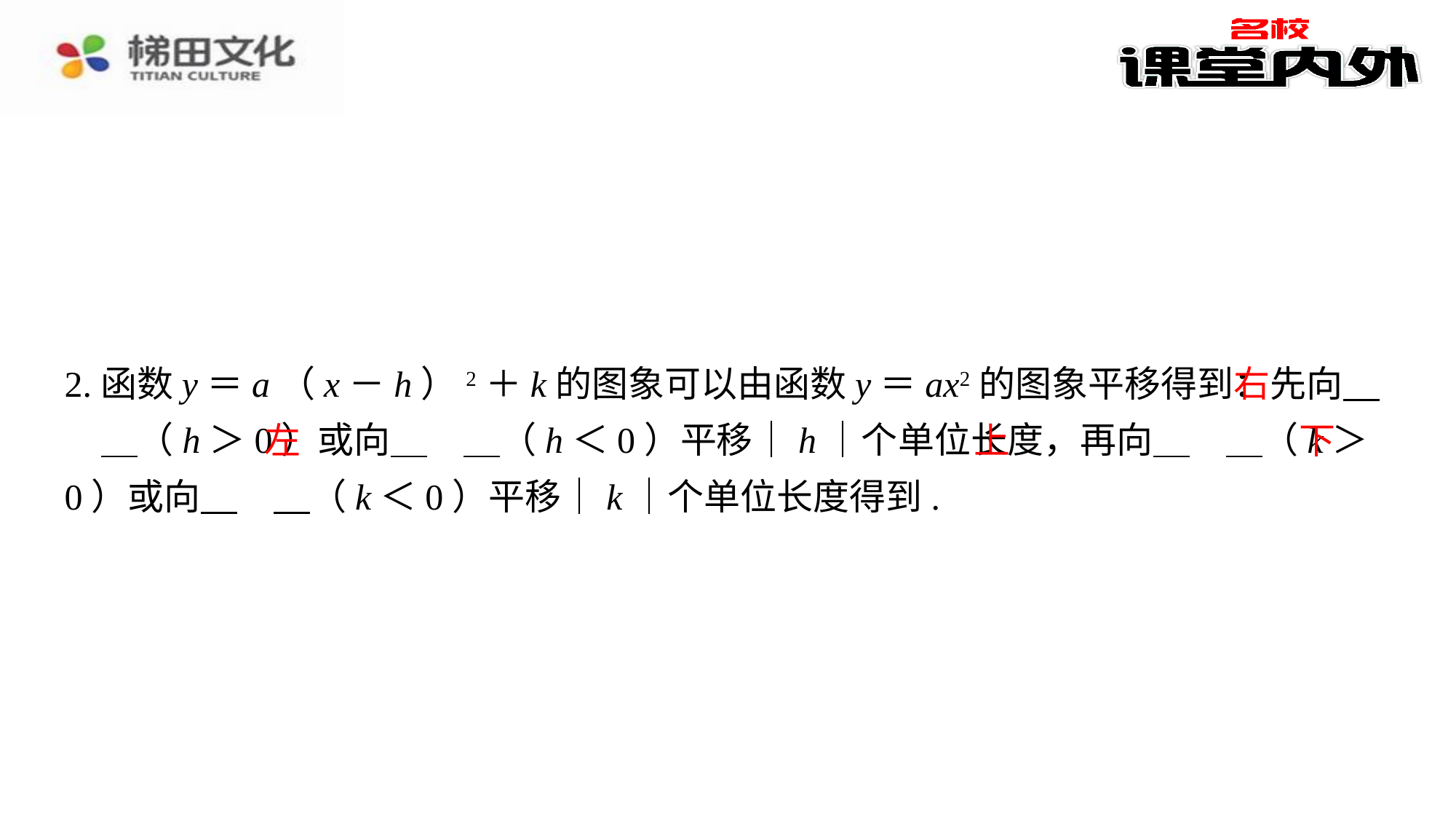

右
2.函数y＝a（x－h）2＋k的图象可以由函数y＝ax2的图象平移得到：先向 　右　⁠（h＞0）或向 　左　⁠（h＜0）平移｜h｜个单位长度，再向 　上　⁠（k＞0）或向 　下　⁠（k＜0）平移｜k｜个单位长度得到.
左
上
下